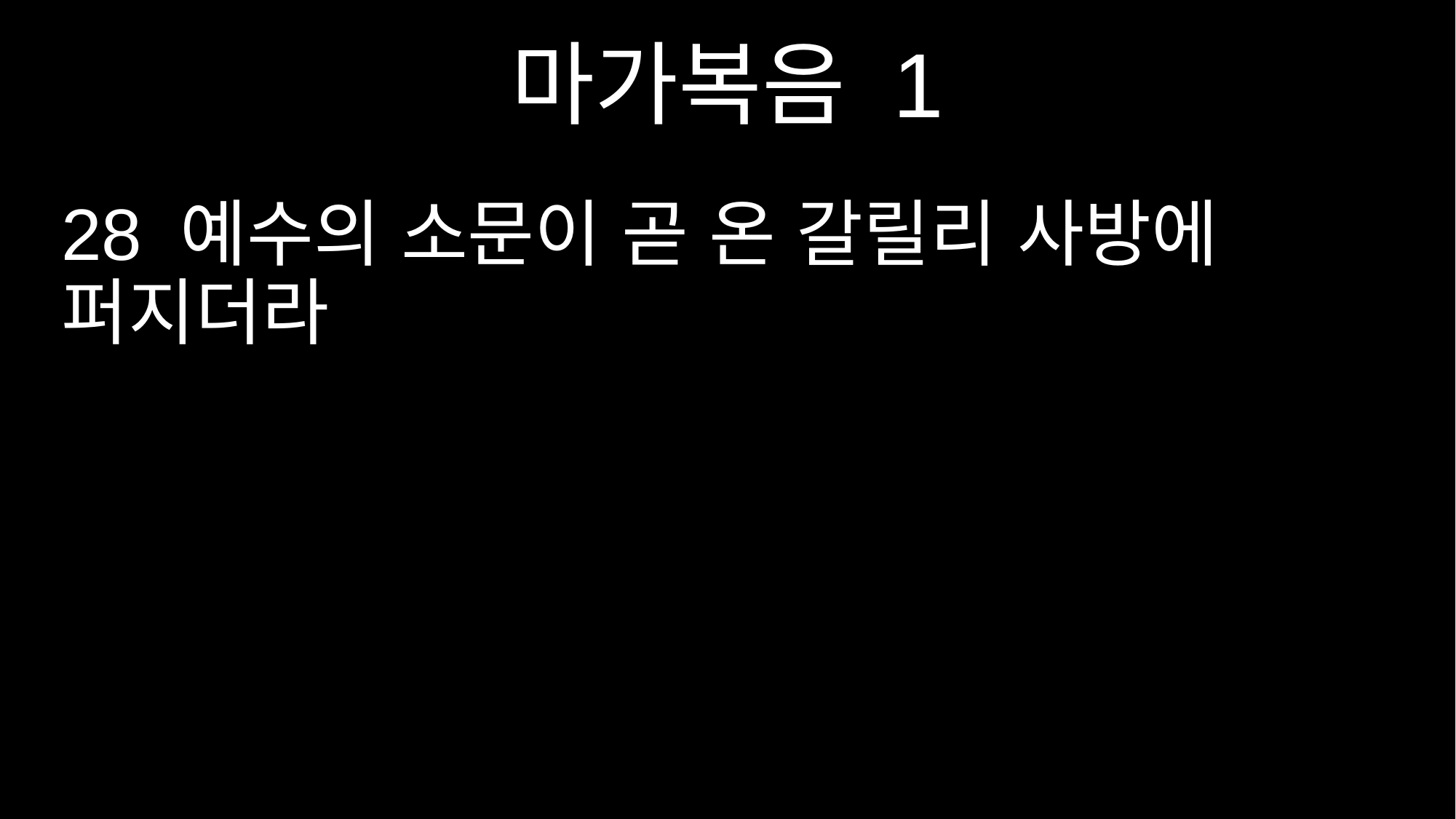

마가복음 1
28 예수의 소문이 곧 온 갈릴리 사방에 퍼지더라